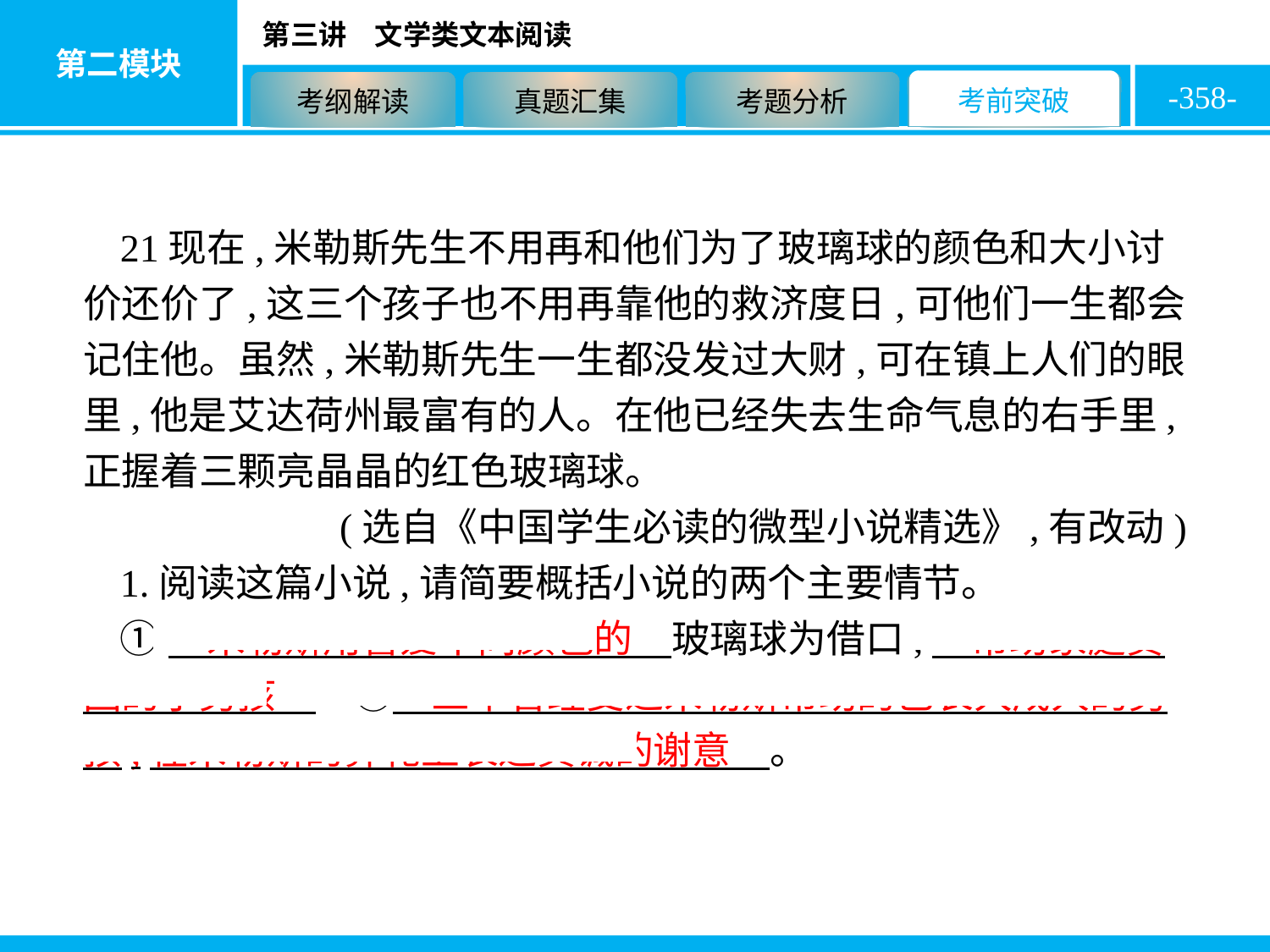

-358-
21现在,米勒斯先生不用再和他们为了玻璃球的颜色和大小讨价还价了,这三个孩子也不用再靠他的救济度日,可他们一生都会记住他。虽然,米勒斯先生一生都没发过大财,可在镇上人们的眼里,他是艾达荷州最富有的人。在他已经失去生命气息的右手里,正握着三颗亮晶晶的红色玻璃球。
(选自《中国学生必读的微型小说精选》,有改动)
1.阅读这篇小说,请简要概括小说的两个主要情节。
①　米勒斯用喜爱不同颜色的　玻璃球为借口,　帮助家庭贫困的小男孩　　②　三个曾经受过米勒斯帮助的已长大成人的男孩,在米勒斯的葬礼上表达真诚的谢意　。